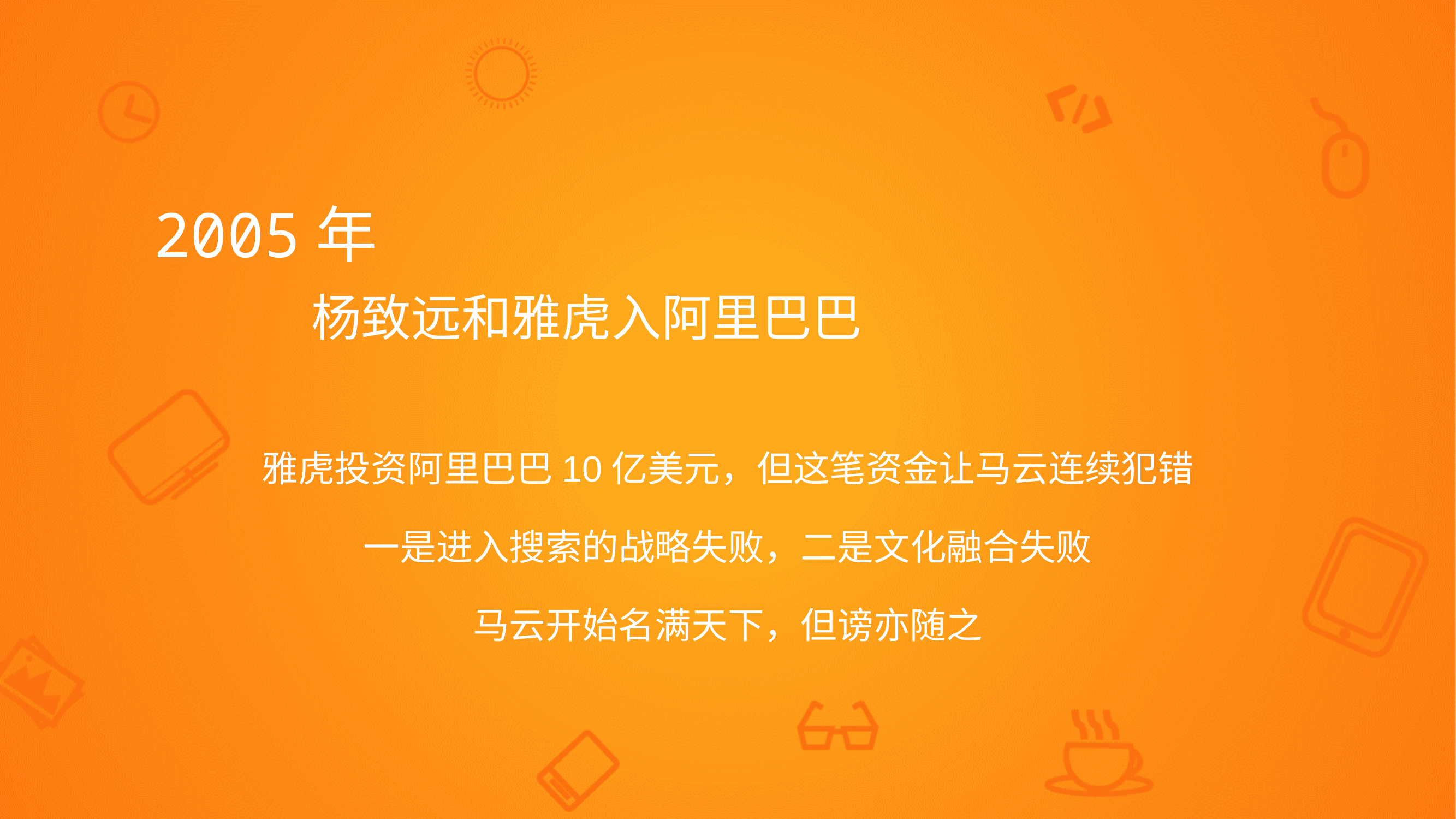

2005年
杨致远和雅虎入阿里巴巴
雅虎投资阿里巴巴10亿美元，但这笔资金让马云连续犯错
一是进入搜索的战略失败，二是文化融合失败
马云开始名满天下，但谤亦随之